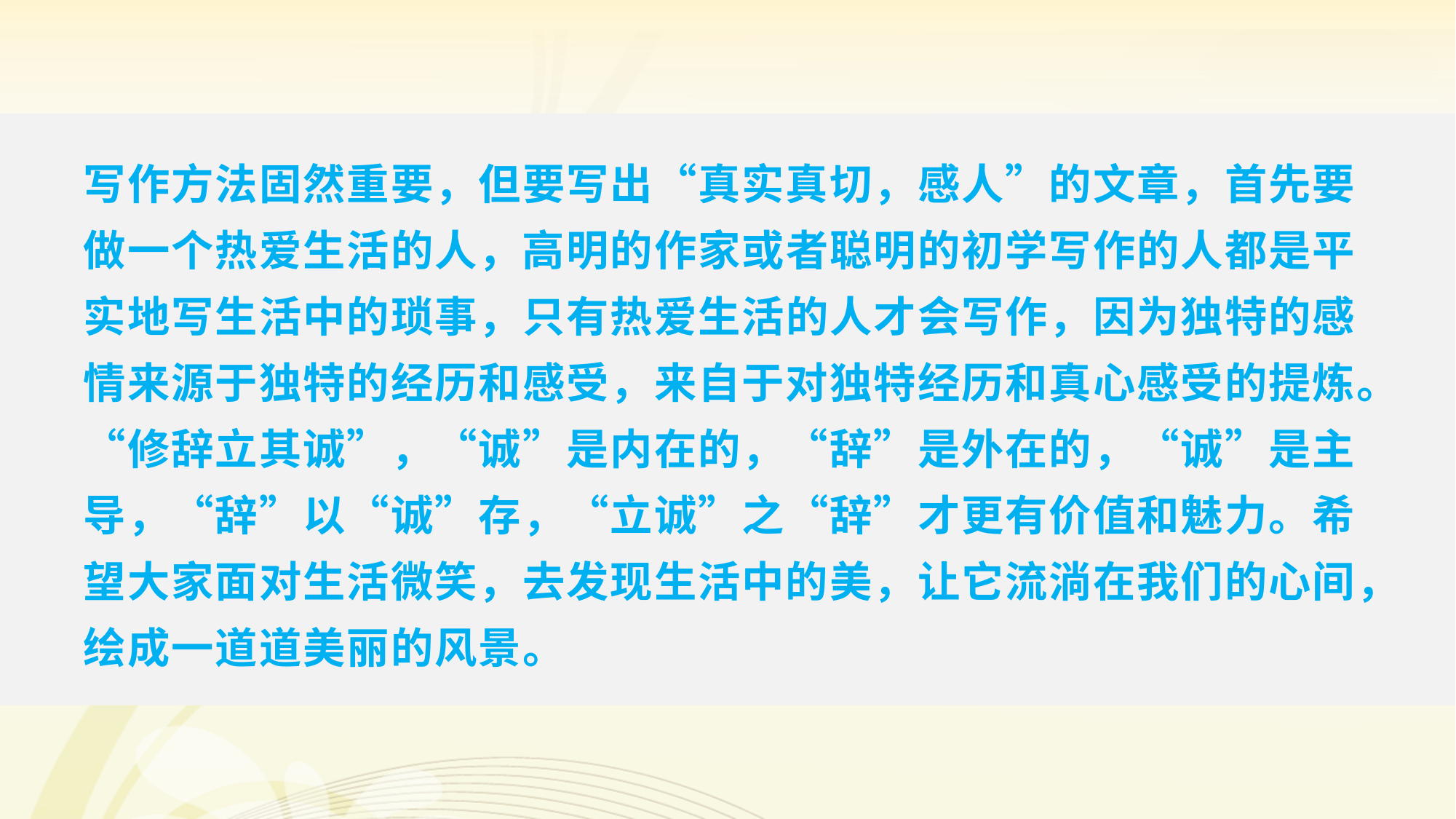

写作方法固然重要，但要写出“真实真切，感人”的文章，首先要做一个热爱生活的人，高明的作家或者聪明的初学写作的人都是平实地写生活中的琐事，只有热爱生活的人才会写作，因为独特的感情来源于独特的经历和感受，来自于对独特经历和真心感受的提炼。“修辞立其诚”，“诚”是内在的，“辞”是外在的，“诚”是主导，“辞”以“诚”存，“立诚”之“辞”才更有价值和魅力。希望大家面对生活微笑，去发现生活中的美，让它流淌在我们的心间，绘成一道道美丽的风景。